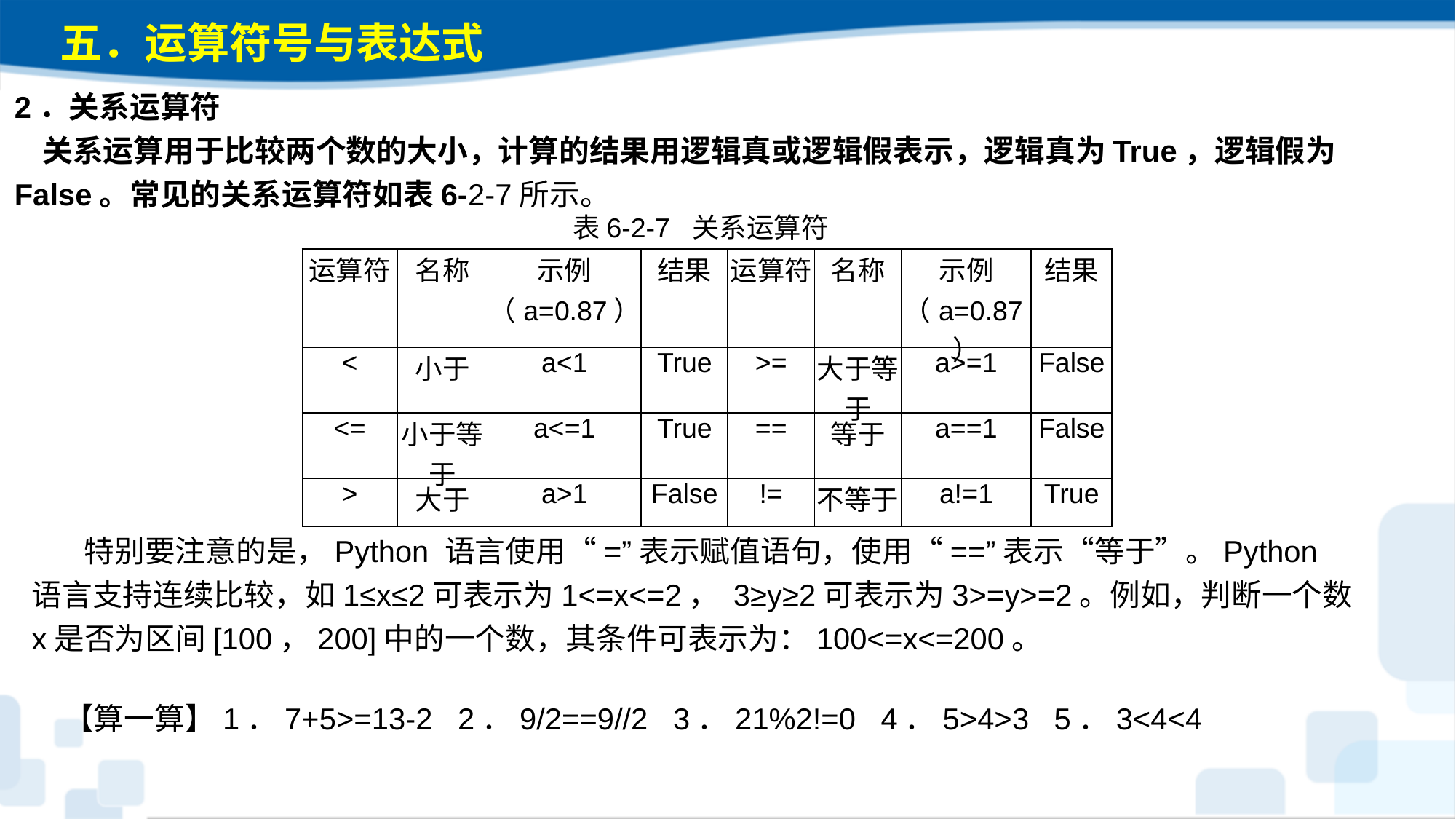

五．运算符号与表达式
2．关系运算符   关系运算用于比较两个数的大小，计算的结果用逻辑真或逻辑假表示，逻辑真为True，逻辑假为False。常见的关系运算符如表6-2-7所示。
表6-2-7  关系运算符
| 运算符 | 名称 | 示例（a=0.87） | 结果 | 运算符 | 名称 | 示例（a=0.87） | 结果 |
| --- | --- | --- | --- | --- | --- | --- | --- |
| < | 小于 | a<1 | True | >= | 大于等于 | a>=1 | False |
| <= | 小于等于 | a<=1 | True | == | 等于 | a==1 | False |
| > | 大于 | a>1 | False | != | 不等于 | a!=1 | True |
  特别要注意的是，Python 语言使用“=”表示赋值语句，使用“==”表示“等于”。Python 语言支持连续比较，如1≤x≤2可表示为1<=x<=2， 3≥y≥2可表示为3>=y>=2。例如，判断一个数x是否为区间[100，200]中的一个数，其条件可表示为：100<=x<=200。
【算一算】1．7+5>=13-2   2．9/2==9//2   3．21%2!=0   4．5>4>3   5．3<4<4